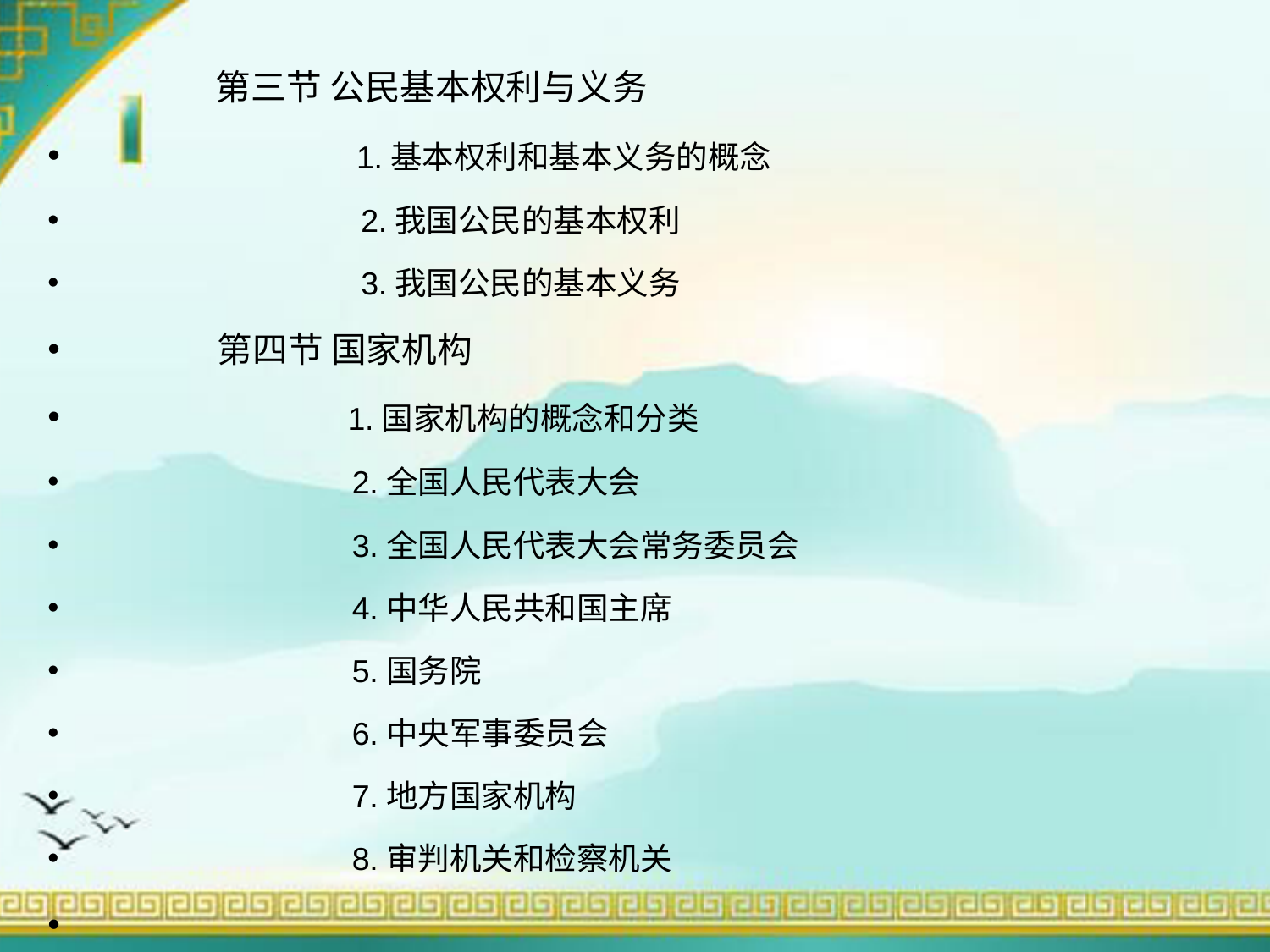

第三节 公民基本权利与义务
                               1.基本权利和基本义务的概念
                                  2.我国公民的基本权利
                                  3.我国公民的基本义务
                   第四节 国家机构
                              1.国家机构的概念和分类
                                 2.全国人民代表大会
                                 3.全国人民代表大会常务委员会
                                 4.中华人民共和国主席
                                 5.国务院
                                 6.中央军事委员会
                                 7.地方国家机构
                                 8.审判机关和检察机关